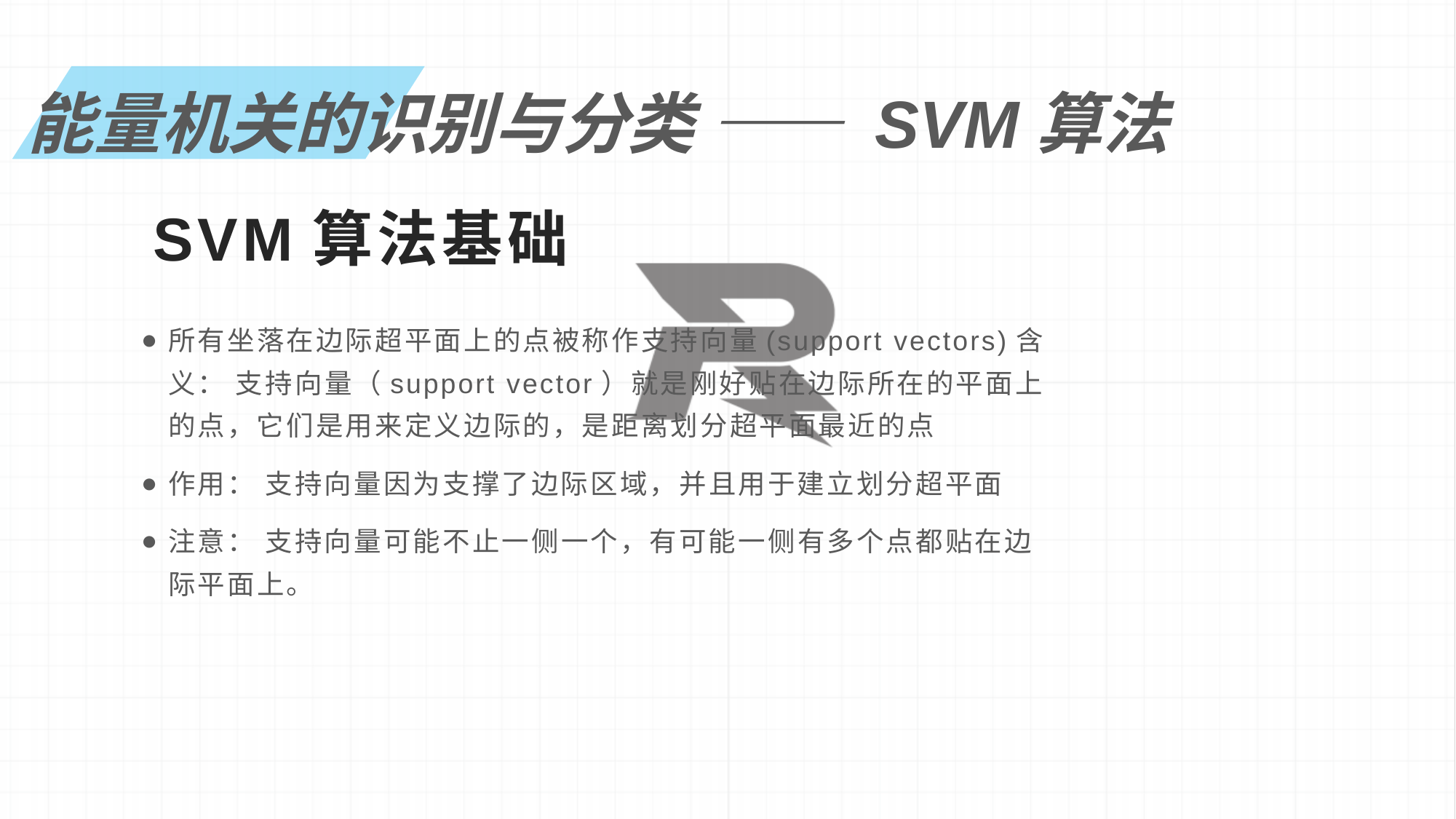

能量机关的识别与分类 —— SVM算法
SVM算法基础
所有坐落在边际超平面上的点被称作支持向量(support vectors)含义： 支持向量（support vector）就是刚好贴在边际所在的平面上的点，它们是用来定义边际的，是距离划分超平面最近的点
作用： 支持向量因为支撑了边际区域，并且用于建立划分超平面
注意： 支持向量可能不止一侧一个，有可能一侧有多个点都贴在边际平面上。